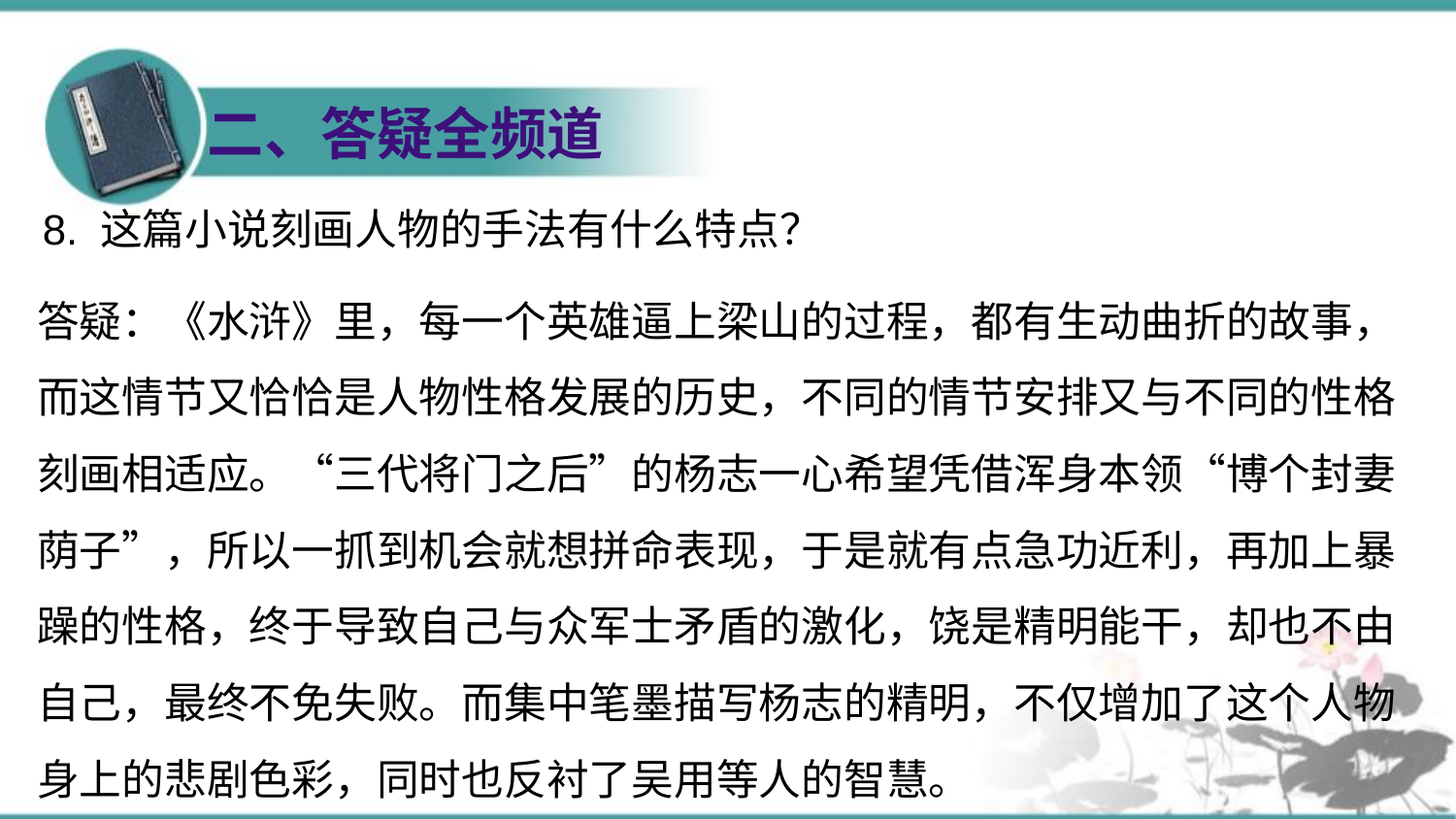

二、答疑全频道
8. 这篇小说刻画人物的手法有什么特点？
答疑：《水浒》里，每一个英雄逼上梁山的过程，都有生动曲折的故事，而这情节又恰恰是人物性格发展的历史，不同的情节安排又与不同的性格刻画相适应。“三代将门之后”的杨志一心希望凭借浑身本领“博个封妻荫子”，所以一抓到机会就想拼命表现，于是就有点急功近利，再加上暴躁的性格，终于导致自己与众军士矛盾的激化，饶是精明能干，却也不由自己，最终不免失败。而集中笔墨描写杨志的精明，不仅增加了这个人物身上的悲剧色彩，同时也反衬了吴用等人的智慧。